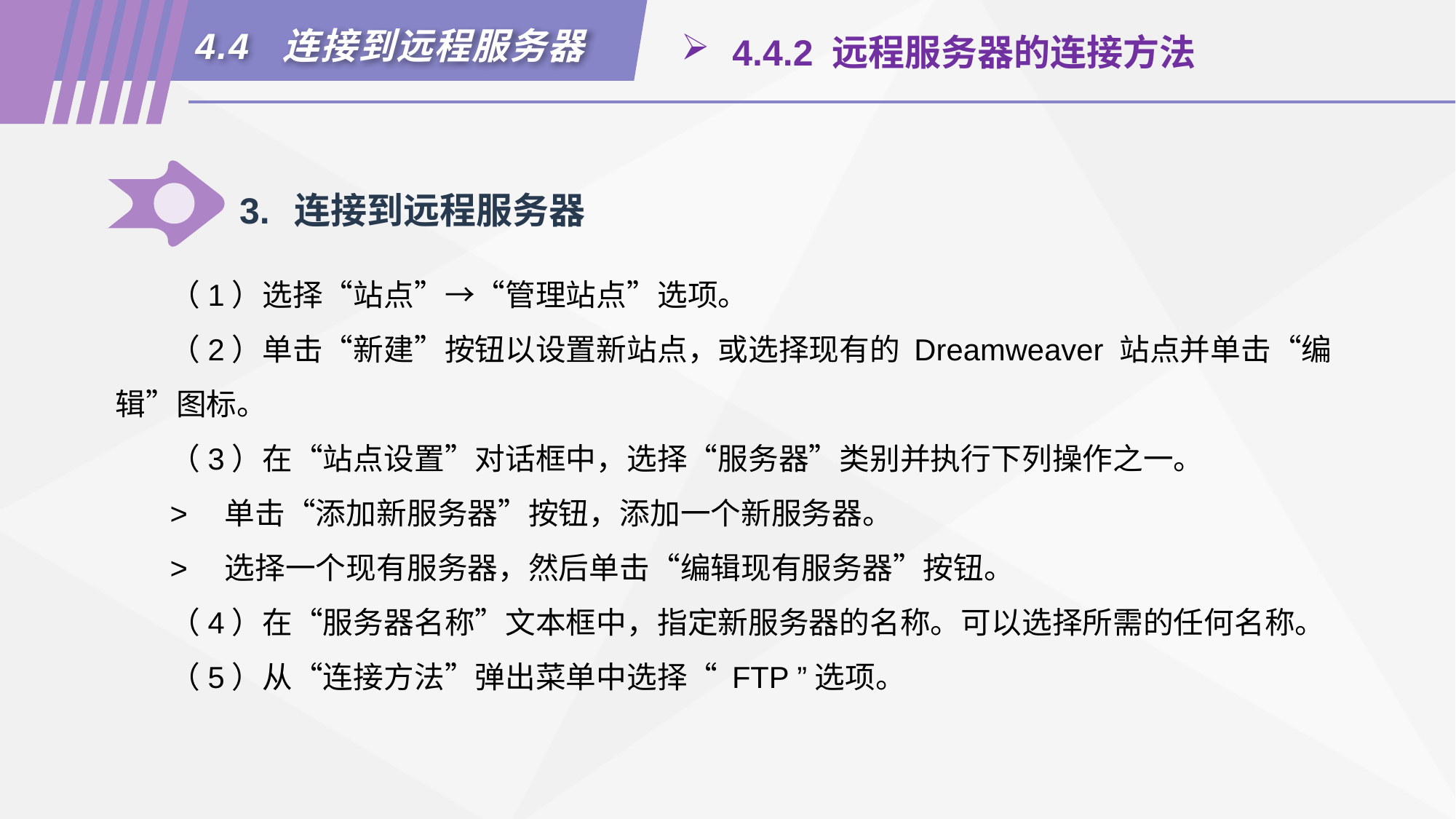

4.4  连接到远程服务器
 4.4.2 远程服务器的连接方法

3.	连接到远程服务器
（1）选择“站点”→“管理站点”选项。
（2）单击“新建”按钮以设置新站点，或选择现有的 Dreamweaver 站点并单击“编辑”图标。
（3）在“站点设置”对话框中，选择“服务器”类别并执行下列操作之一。
>	单击“添加新服务器”按钮，添加一个新服务器。
>	选择一个现有服务器，然后单击“编辑现有服务器”按钮。
（4）在“服务器名称”文本框中，指定新服务器的名称。可以选择所需的任何名称。
（5）从“连接方法”弹出菜单中选择“ FTP ”选项。